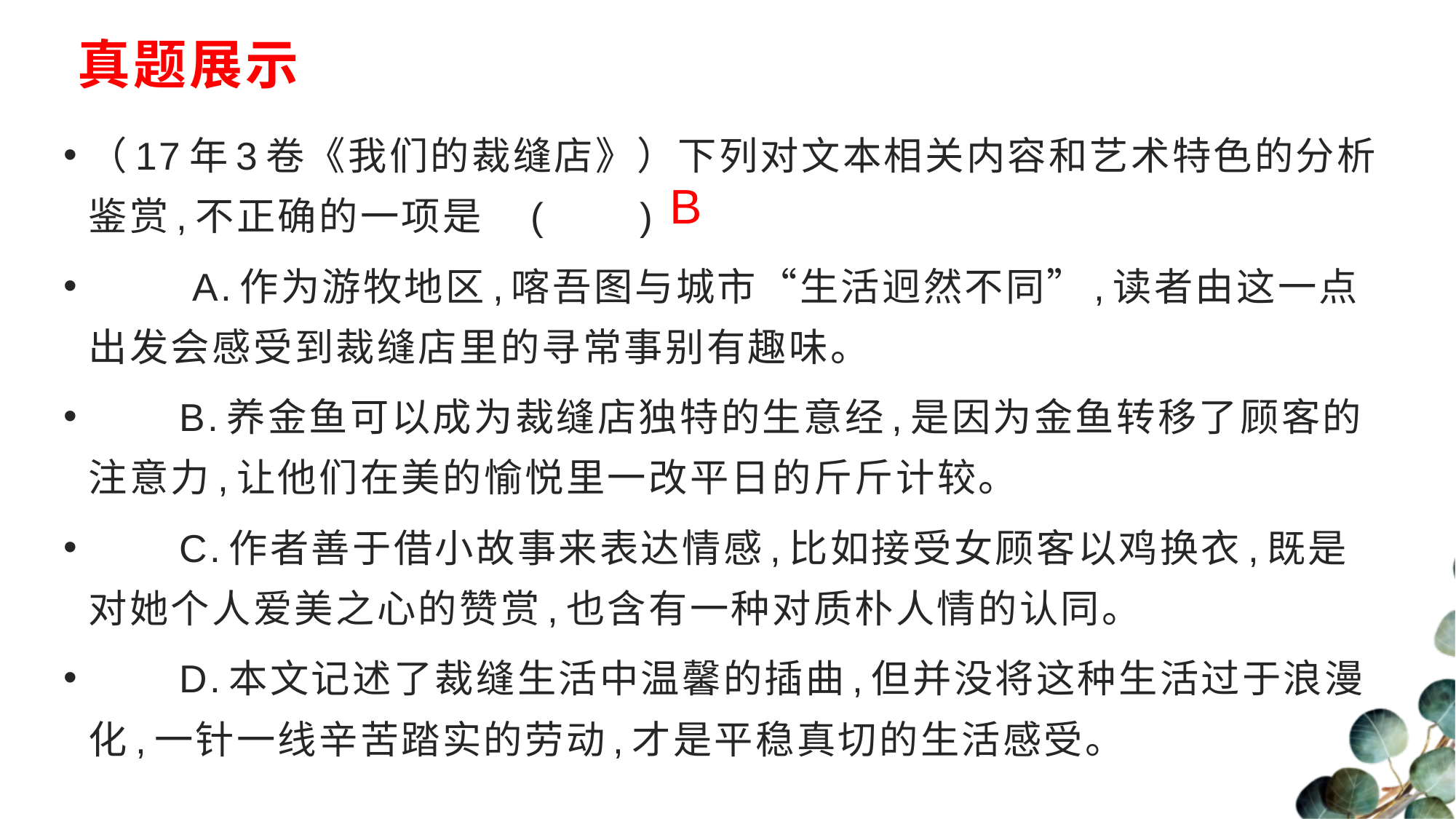

# 真题展示
（17年3卷《我们的裁缝店》）下列对文本相关内容和艺术特色的分析鉴赏,不正确的一项是　(　　)
        A.作为游牧地区,喀吾图与城市“生活迥然不同”,读者由这一点出发会感受到裁缝店里的寻常事别有趣味。
       B.养金鱼可以成为裁缝店独特的生意经,是因为金鱼转移了顾客的注意力,让他们在美的愉悦里一改平日的斤斤计较。
       C.作者善于借小故事来表达情感,比如接受女顾客以鸡换衣,既是对她个人爱美之心的赞赏,也含有一种对质朴人情的认同。
       D.本文记述了裁缝生活中温馨的插曲,但并没将这种生活过于浪漫化,一针一线辛苦踏实的劳动,才是平稳真切的生活感受。

B